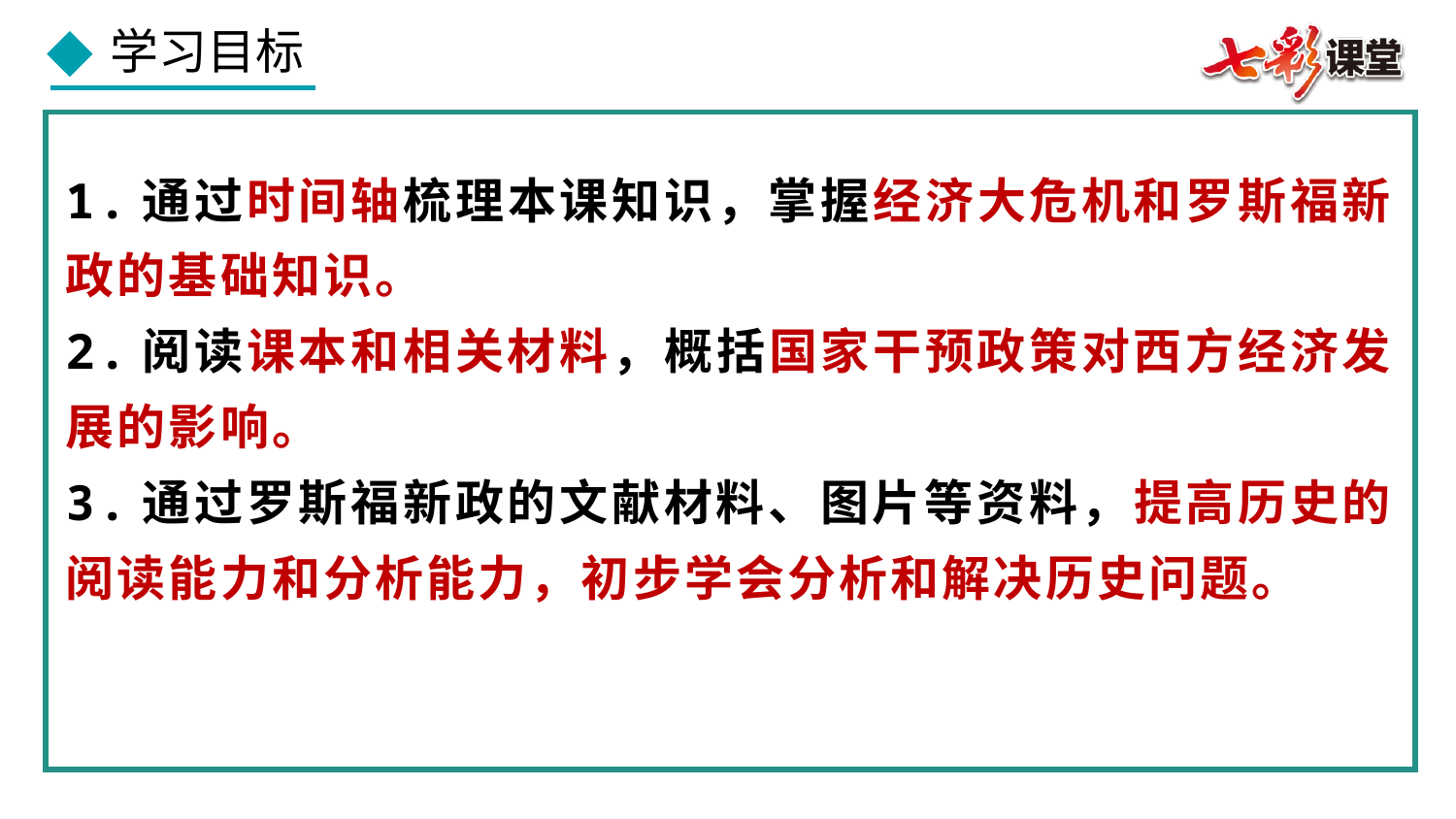

1.通过时间轴梳理本课知识，掌握经济大危机和罗斯福新政的基础知识。
2.阅读课本和相关材料，概括国家干预政策对西方经济发展的影响。
3.通过罗斯福新政的文献材料、图片等资料，提高历史的阅读能力和分析能力，初步学会分析和解决历史问题。